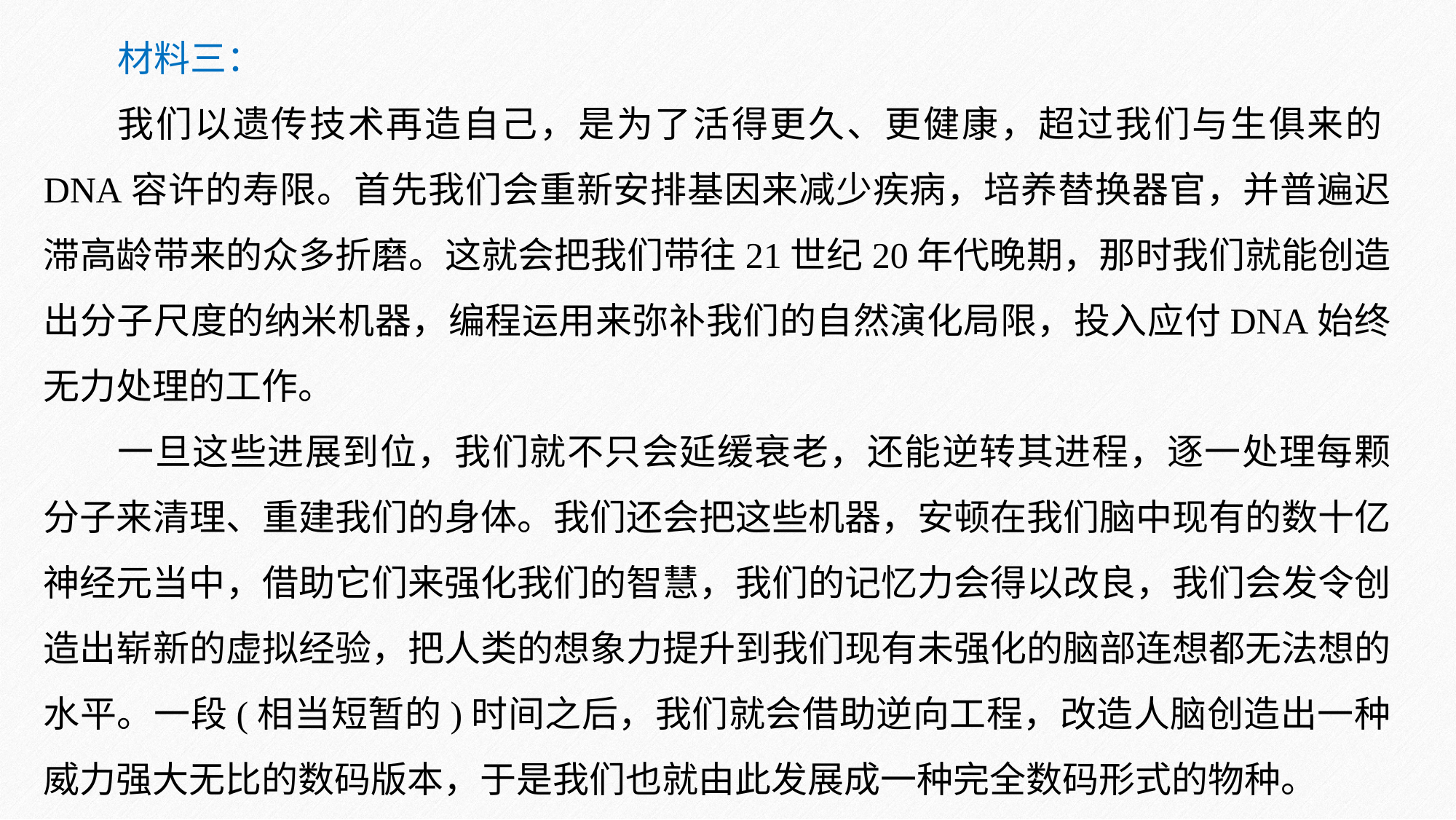

材料三：
我们以遗传技术再造自己，是为了活得更久、更健康，超过我们与生俱来的DNA容许的寿限。首先我们会重新安排基因来减少疾病，培养替换器官，并普遍迟滞高龄带来的众多折磨。这就会把我们带往21世纪20年代晚期，那时我们就能创造出分子尺度的纳米机器，编程运用来弥补我们的自然演化局限，投入应付DNA始终无力处理的工作。
一旦这些进展到位，我们就不只会延缓衰老，还能逆转其进程，逐一处理每颗分子来清理、重建我们的身体。我们还会把这些机器，安顿在我们脑中现有的数十亿神经元当中，借助它们来强化我们的智慧，我们的记忆力会得以改良，我们会发令创造出崭新的虚拟经验，把人类的想象力提升到我们现有未强化的脑部连想都无法想的水平。一段(相当短暂的)时间之后，我们就会借助逆向工程，改造人脑创造出一种威力强大无比的数码版本，于是我们也就由此发展成一种完全数码形式的物种。